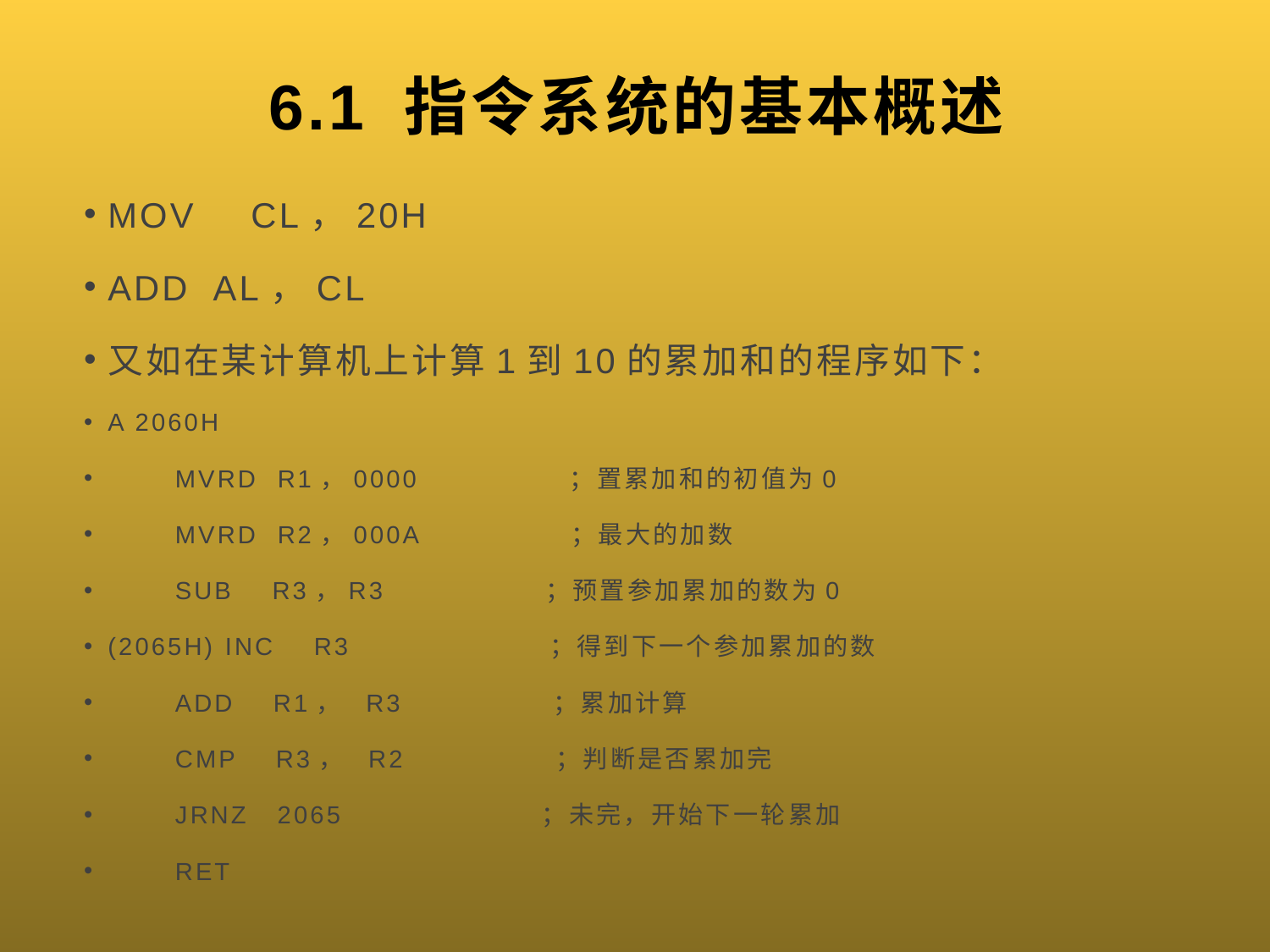

# 6.1 指令系统的基本概述
MOV　CL，20H
ADD  AL，CL
又如在某计算机上计算1到10的累加和的程序如下：
A 2060H
       MVRD  R1，0000               ；置累加和的初值为0
       MVRD  R2，000A               ；最大的加数
       SUB    R3，R3                ；预置参加累加的数为0
(2065H) INC    R3                    ；得到下一个参加累加的数
       ADD    R1，  R3               ；累加计算
       CMP    R3，  R2               ；判断是否累加完
       JRNZ   2065                    ；未完，开始下一轮累加
       RET